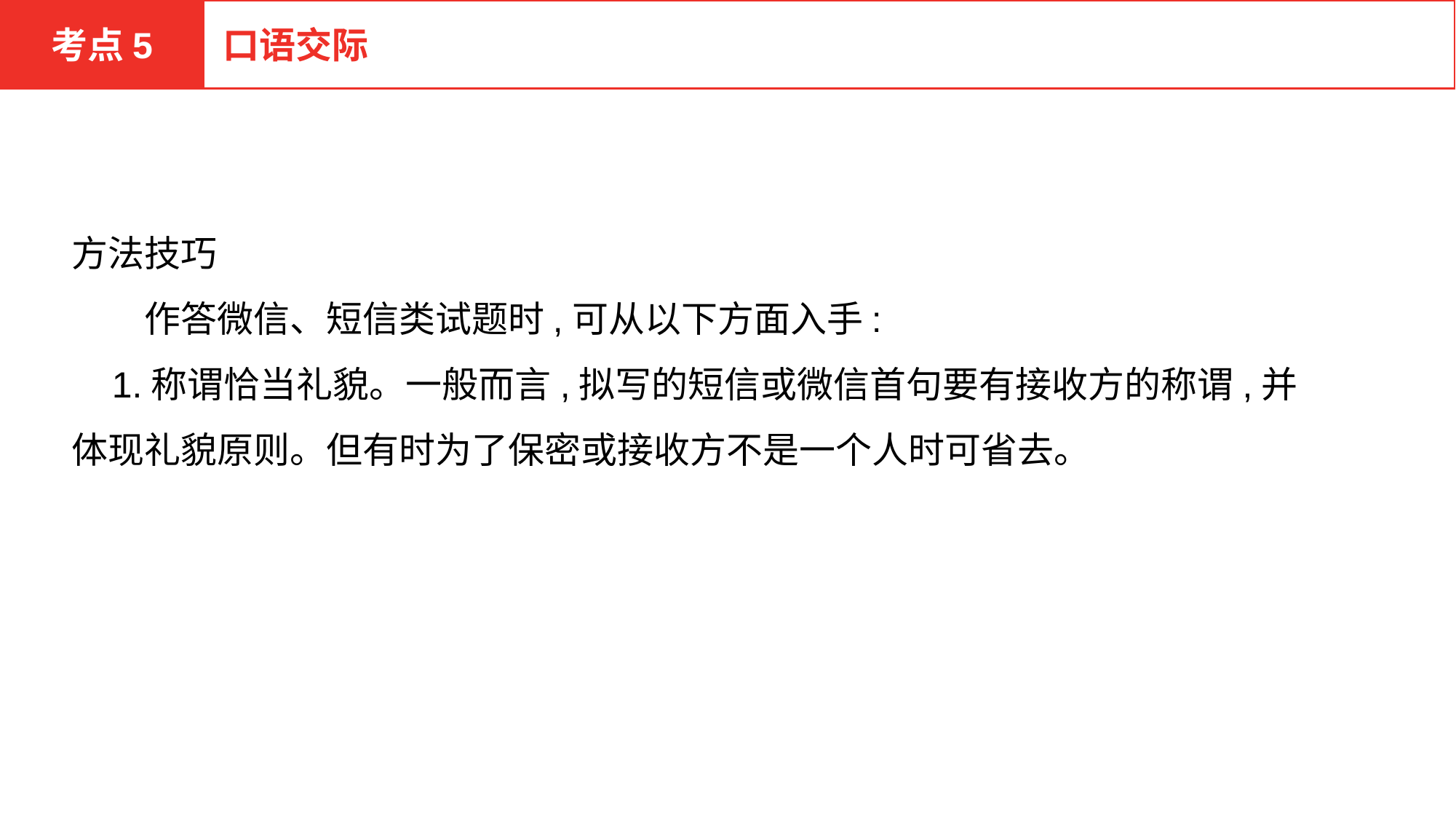

考点5
口语交际
方法技巧
　　作答微信、短信类试题时,可从以下方面入手:
    1.称谓恰当礼貌。一般而言,拟写的短信或微信首句要有接收方的称谓,并体现礼貌原则。但有时为了保密或接收方不是一个人时可省去。